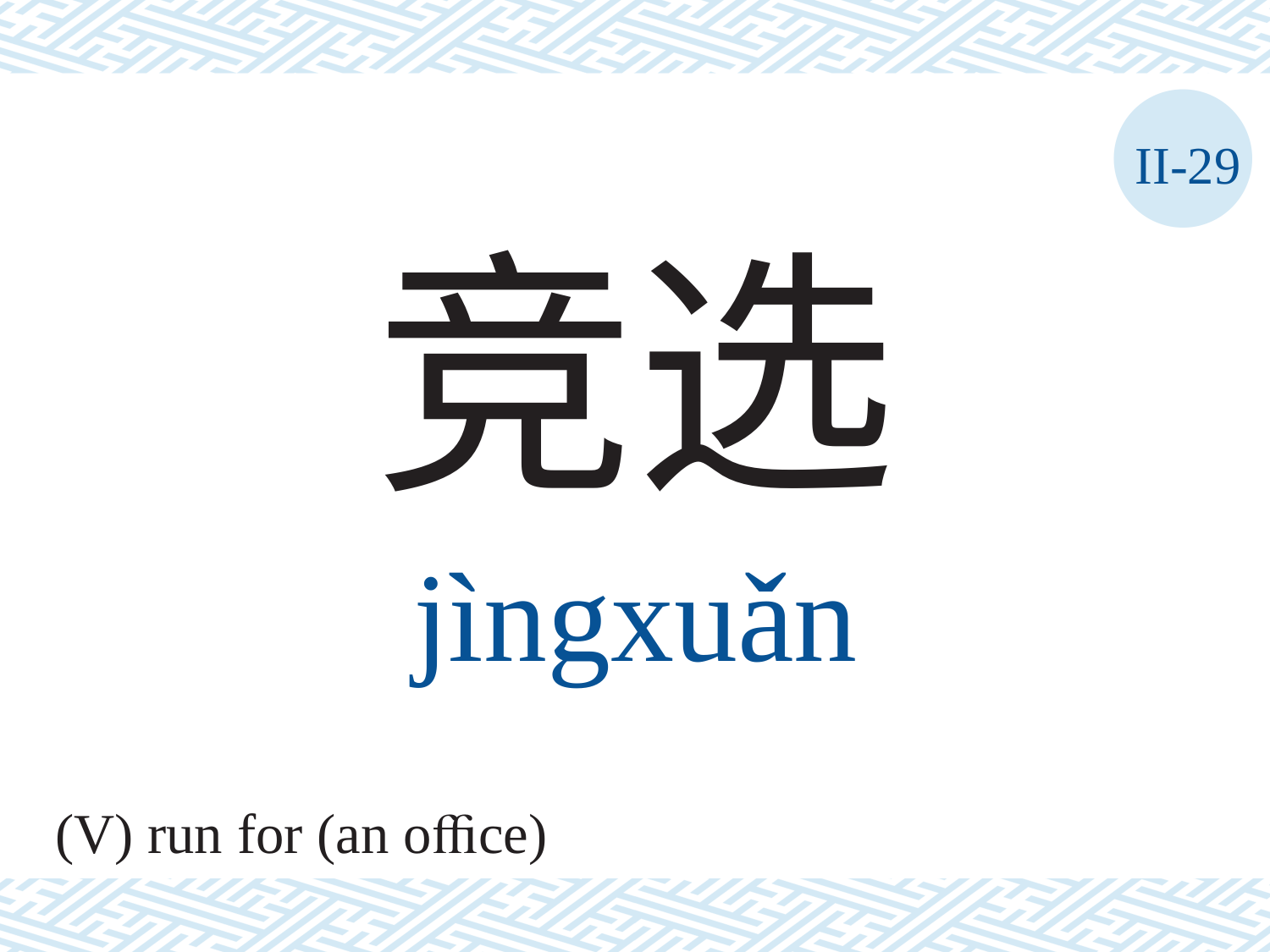

II-29
竞选
jìngxuǎn
(V) run for (an oﬃce)